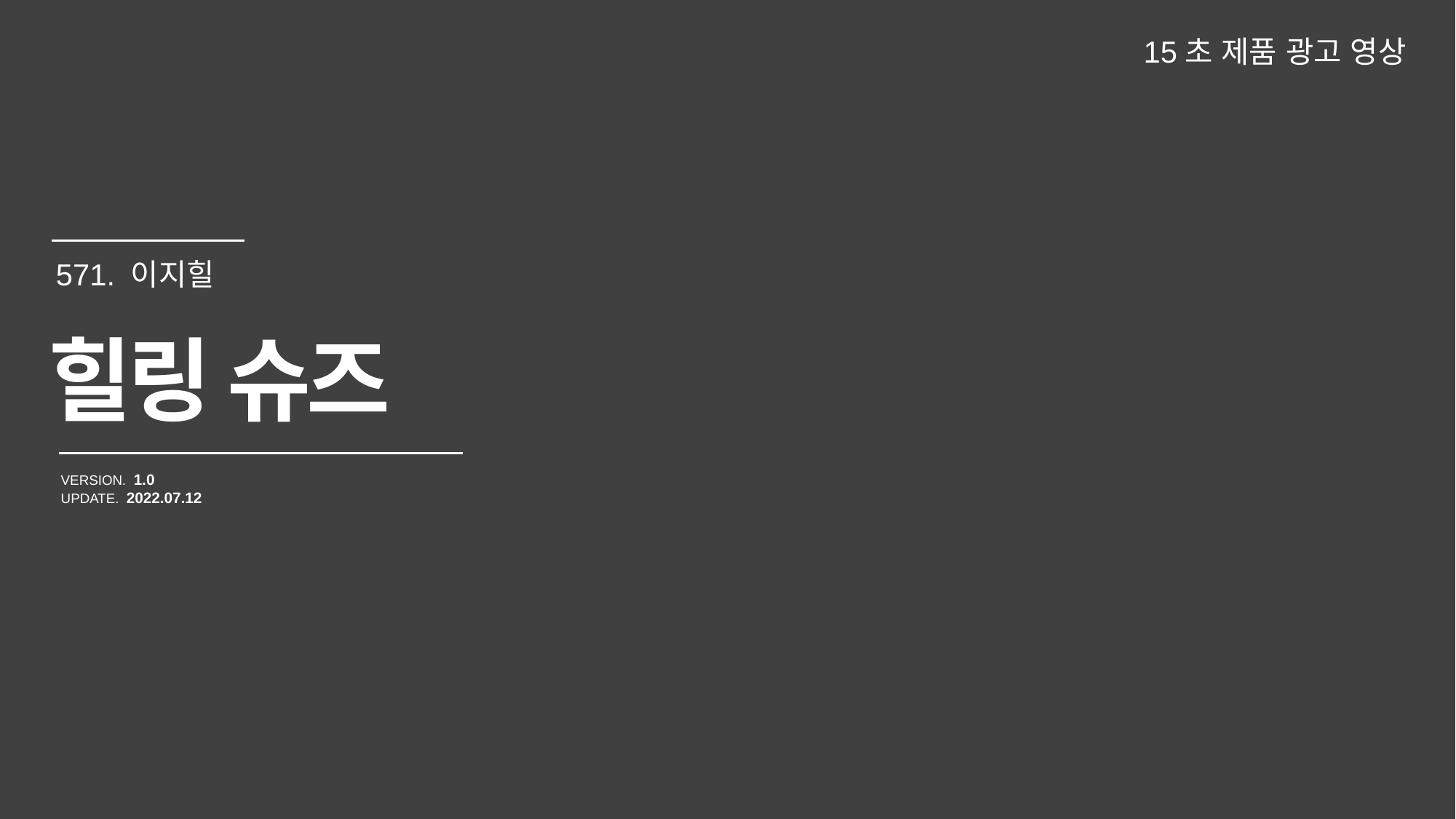

15초 제품 광고 영상
힐링 슈즈
VERSION.  1.0
UPDATE.  2022.07.12

571. 이지힐